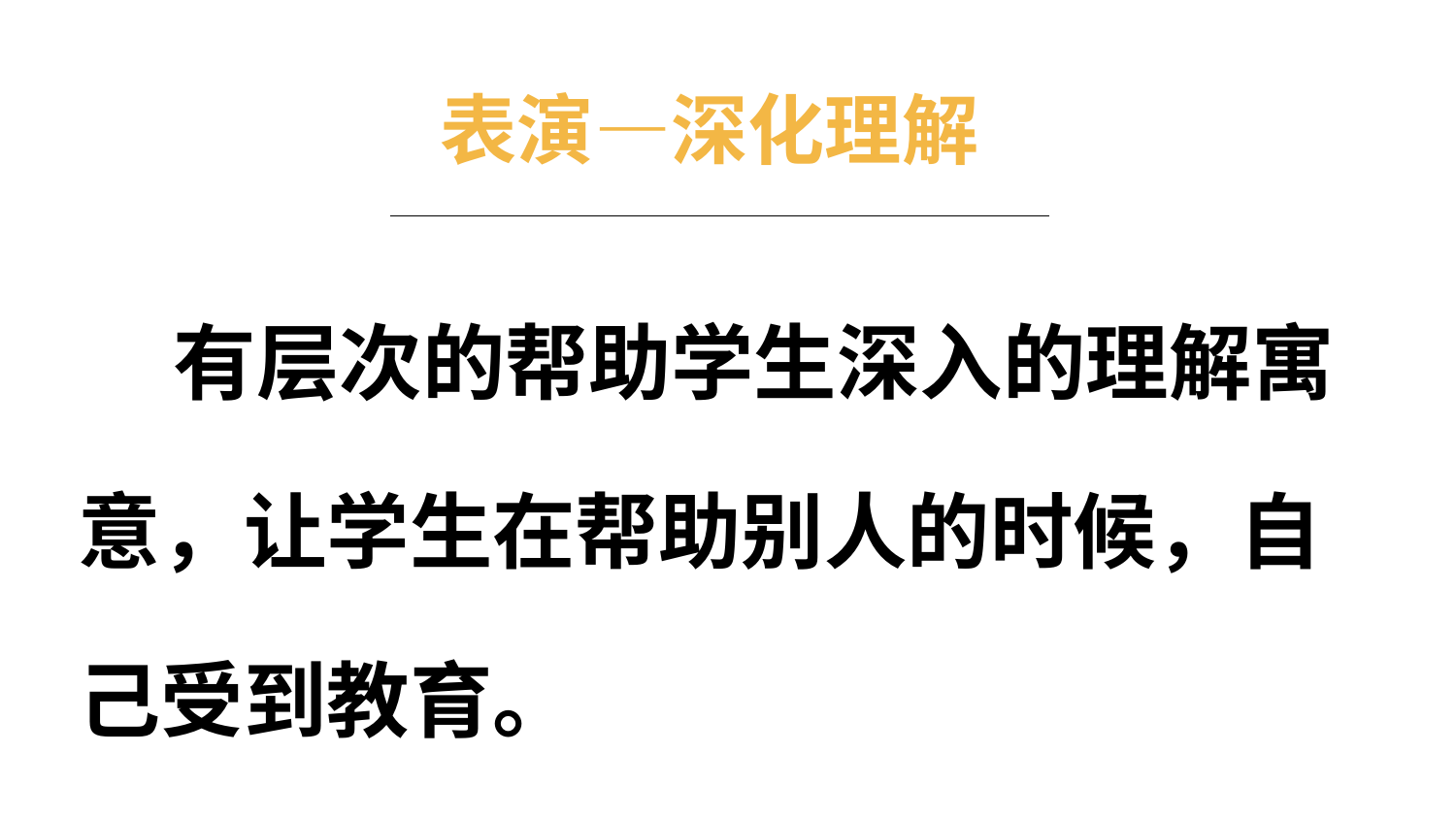

表演—深化理解
    有层次的帮助学生深入的理解寓意，让学生在帮助别人的时候，自己受到教育。